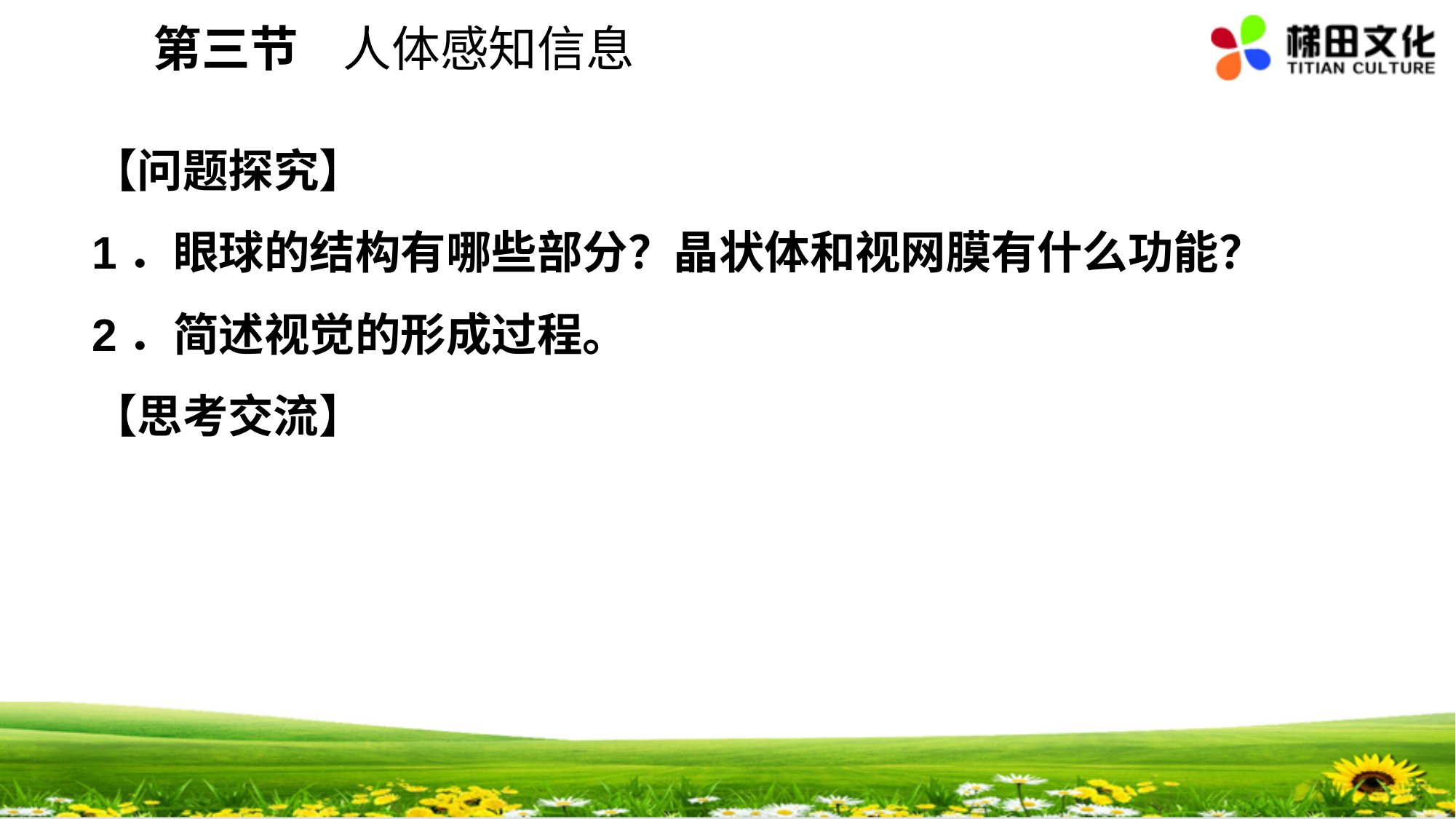

第三节    人体感知信息
【问题探究】
1．眼球的结构有哪些部分？晶状体和视网膜有什么功能？
2．简述视觉的形成过程。
【思考交流】